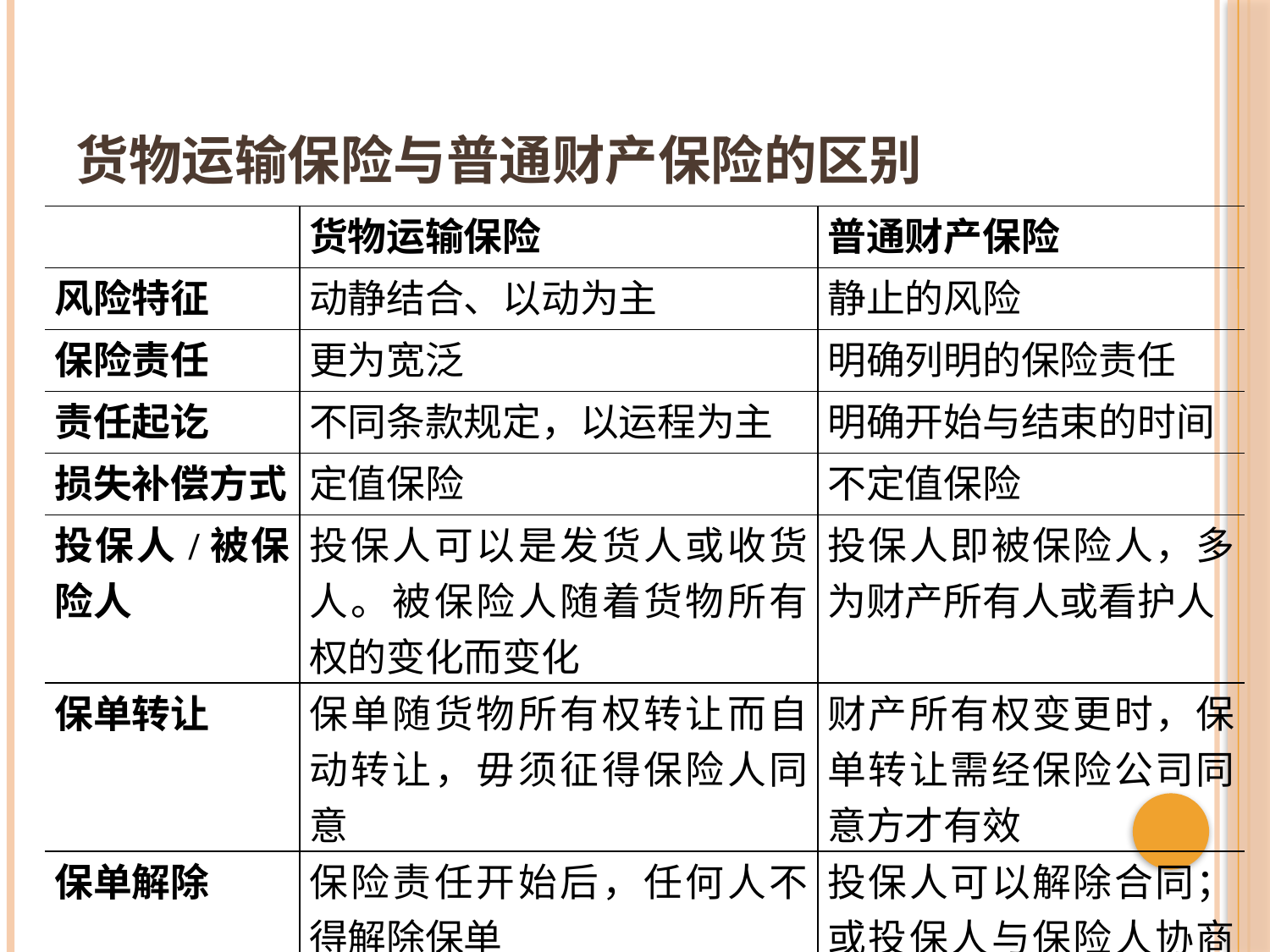

# 货物运输保险与普通财产保险的区别
|  | 货物运输保险 | 普通财产保险 |
| --- | --- | --- |
| 风险特征 | 动静结合、以动为主 | 静止的风险 |
| 保险责任 | 更为宽泛 | 明确列明的保险责任 |
| 责任起讫 | 不同条款规定，以运程为主 | 明确开始与结束的时间 |
| 损失补偿方式 | 定值保险 | 不定值保险 |
| 投保人/被保险人 | 投保人可以是发货人或收货人。被保险人随着货物所有权的变化而变化 | 投保人即被保险人，多为财产所有人或看护人 |
| 保单转让 | 保单随货物所有权转让而自动转让，毋须征得保险人同意 | 财产所有权变更时，保单转让需经保险公司同意方才有效 |
| 保单解除 | 保险责任开始后，任何人不得解除保单 | 投保人可以解除合同；或投保人与保险人协商之后解除 |